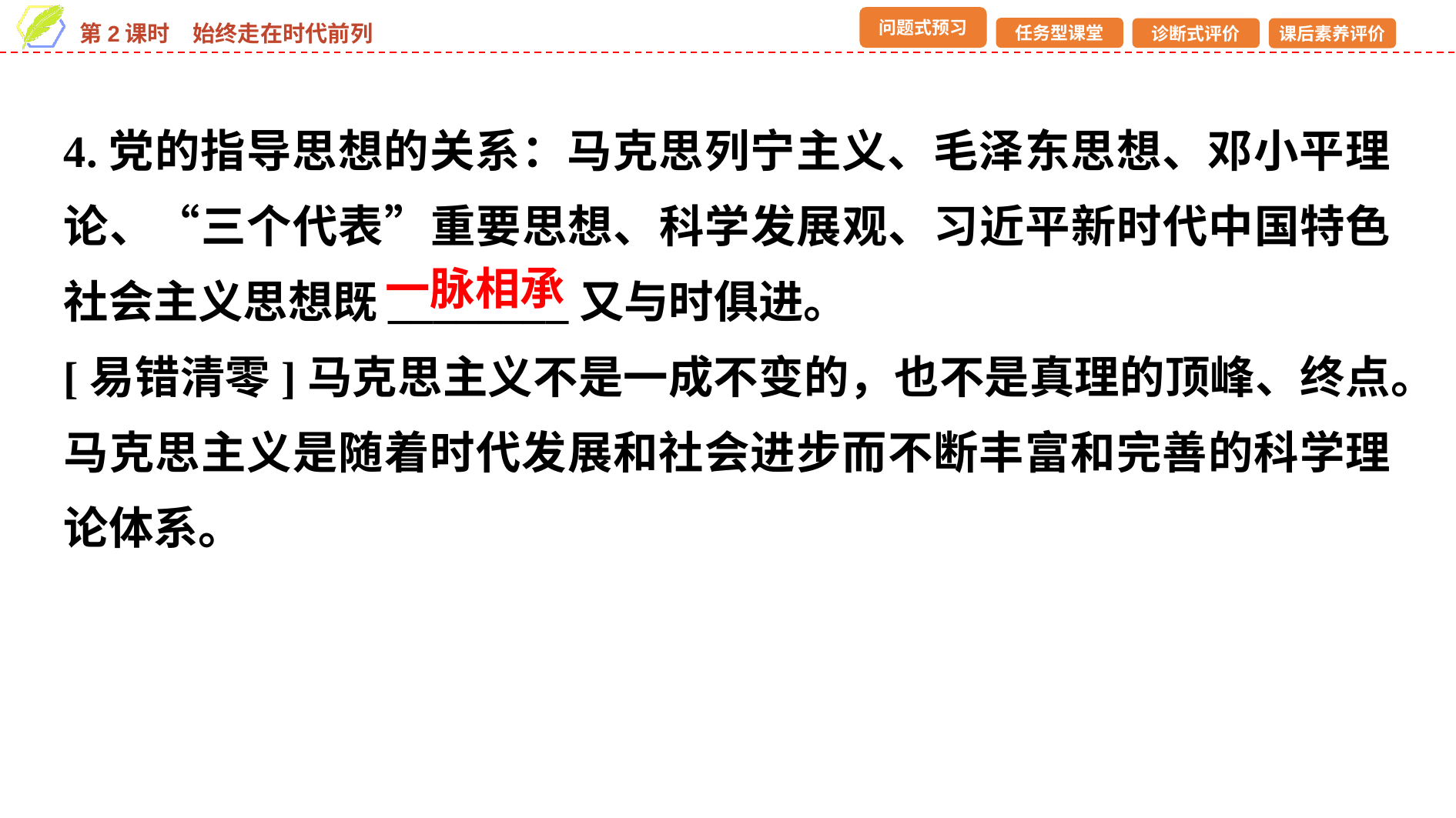

4.党的指导思想的关系：马克思列宁主义、毛泽东思想、邓小平理论、“三个代表”重要思想、科学发展观、习近平新时代中国特色社会主义思想既________又与时俱进。
[易错清零]马克思主义不是一成不变的，也不是真理的顶峰、终点。马克思主义是随着时代发展和社会进步而不断丰富和完善的科学理论体系。
一脉相承